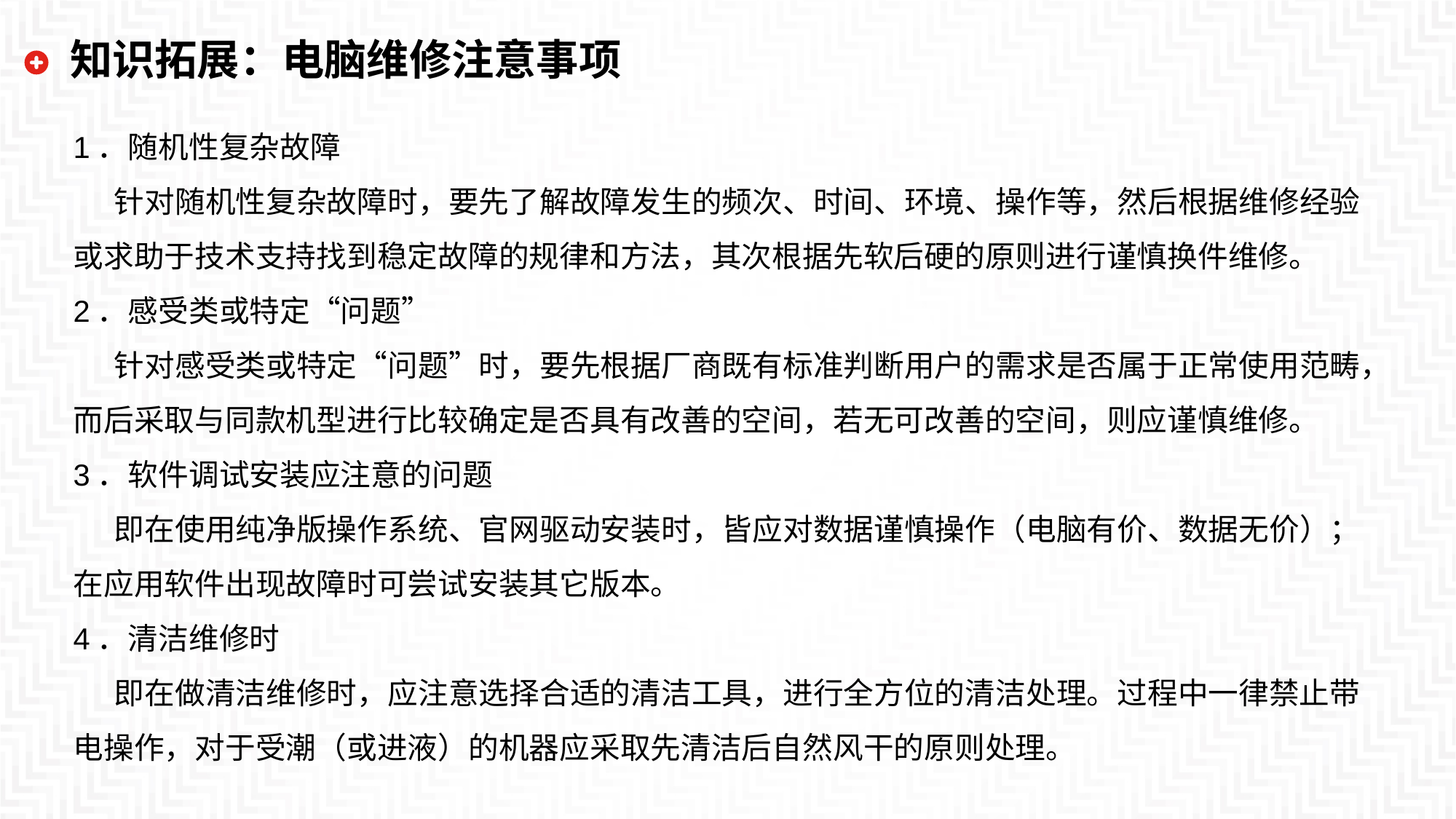

知识拓展：电脑维修注意事项
1．随机性复杂故障
     针对随机性复杂故障时，要先了解故障发生的频次、时间、环境、操作等，然后根据维修经验或求助于技术支持找到稳定故障的规律和方法，其次根据先软后硬的原则进行谨慎换件维修。
2．感受类或特定“问题”
     针对感受类或特定“问题”时，要先根据厂商既有标准判断用户的需求是否属于正常使用范畴，而后采取与同款机型进行比较确定是否具有改善的空间，若无可改善的空间，则应谨慎维修。
3．软件调试安装应注意的问题
     即在使用纯净版操作系统、官网驱动安装时，皆应对数据谨慎操作（电脑有价、数据无价）；在应用软件出现故障时可尝试安装其它版本。
4．清洁维修时
     即在做清洁维修时，应注意选择合适的清洁工具，进行全方位的清洁处理。过程中一律禁止带电操作，对于受潮（或进液）的机器应采取先清洁后自然风干的原则处理。